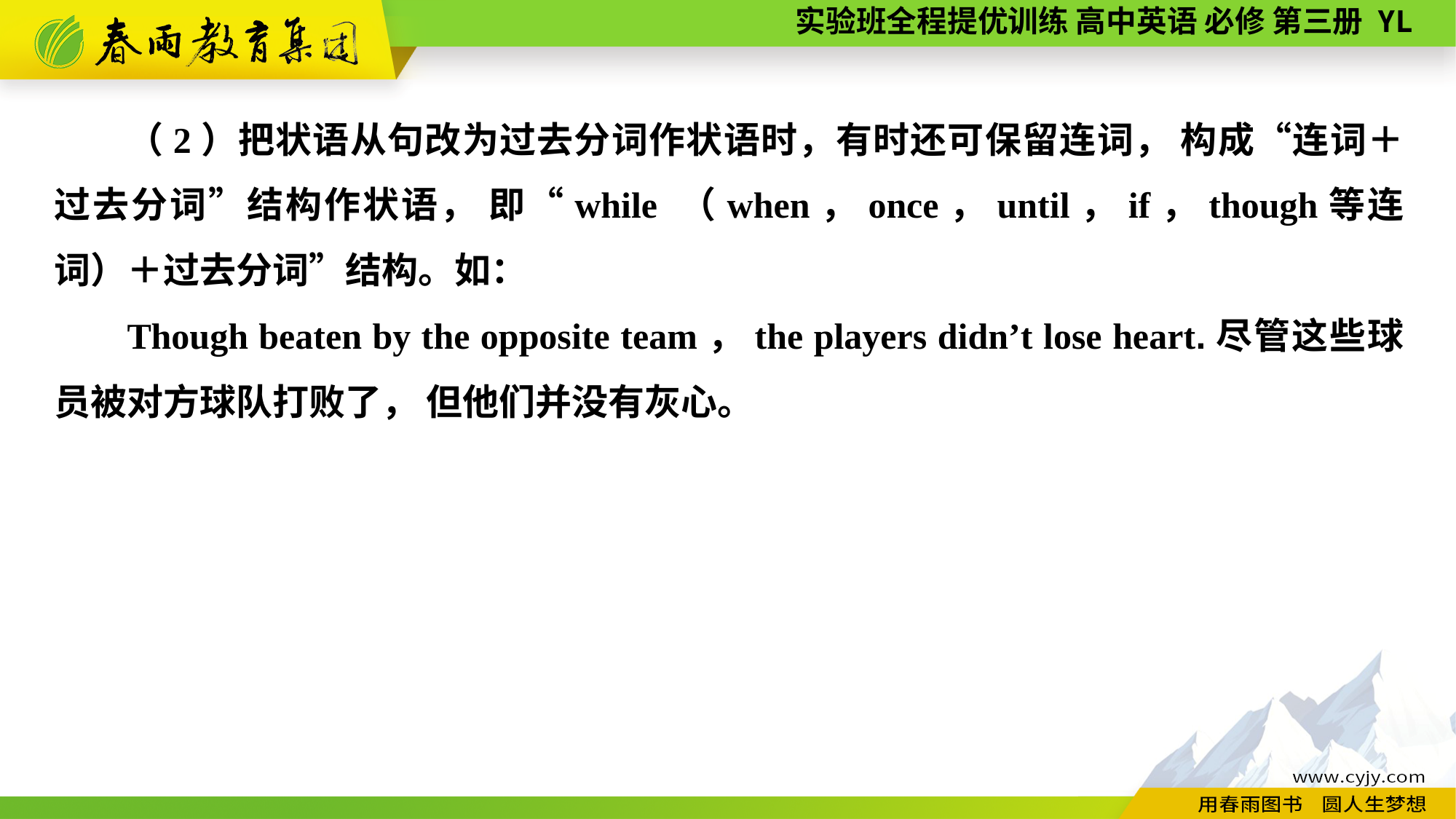

（2）把状语从句改为过去分词作状语时，有时还可保留连词， 构成“连词＋过去分词”结构作状语， 即“while （when，once，until，if，though等连词）＋过去分词”结构。如：
Though beaten by the opposite team，the players didn’t lose heart.尽管这些球员被对方球队打败了， 但他们并没有灰心。